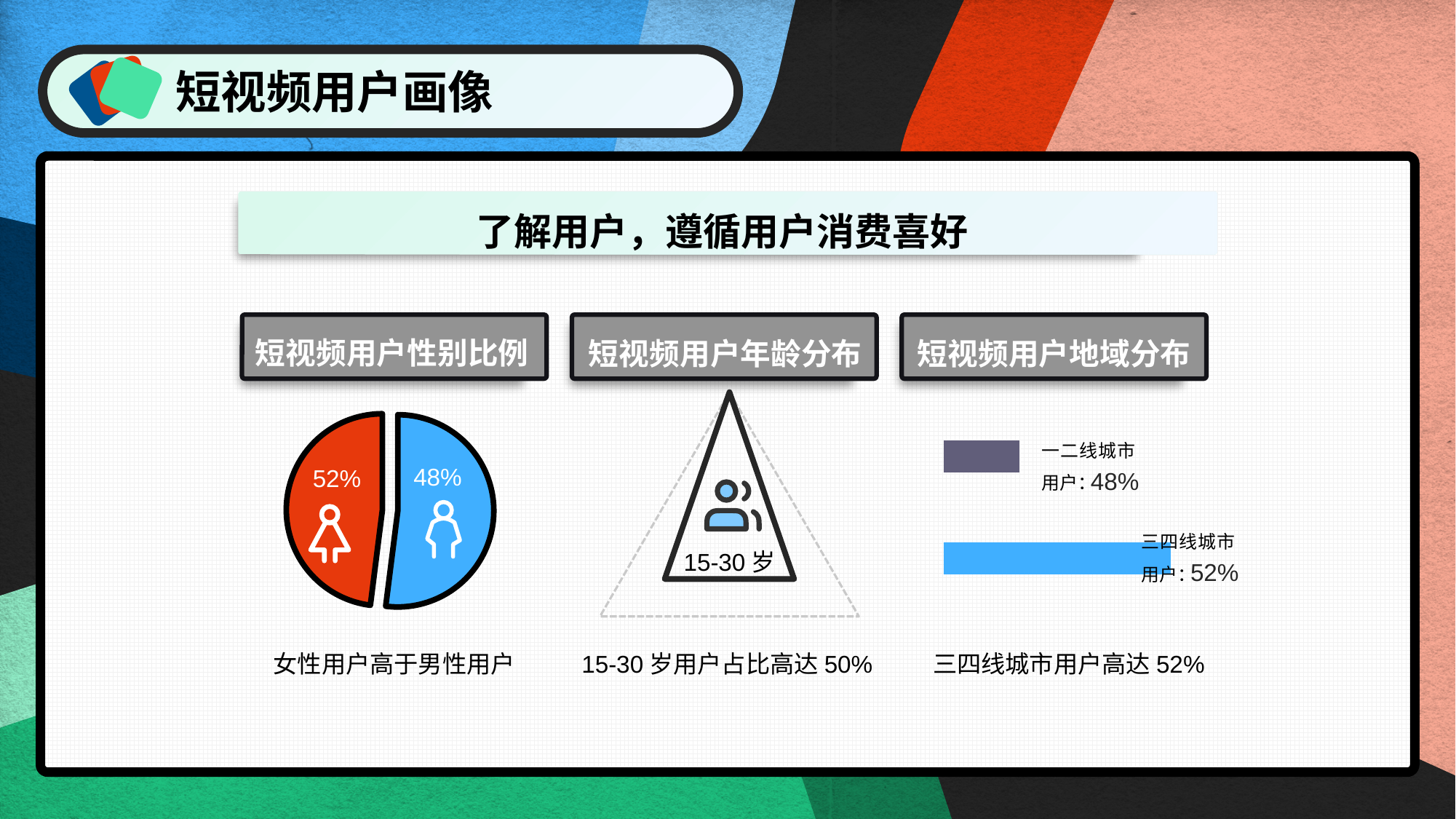

短视频用户画像
了解用户，遵循用户消费喜好

短视频用户性别比例

短视频用户年龄分布

短视频用户地域分布

### Chart

| Category | 系列 1 |
|---|---|
| 15-30岁 | 50.0 |
| 30-40岁 | 25.0 |
| 40-60岁 | 25.0 |
15-30岁

### Chart

| Category | 销售额 |
|---|---|
| 女性用户 | 52.0 |
| 男性用户 | 48.0 |
48%
52%

### Chart

| Category | 系列 1 |
|---|---|
| 类别 1 | 52.0 |
| 类别 2 | 48.0 |
一二线城市用户：
48%
三四线城市用户：
52%
女性用户高于男性用户
15-30岁用户占比高达50%
三四线城市用户高达52%